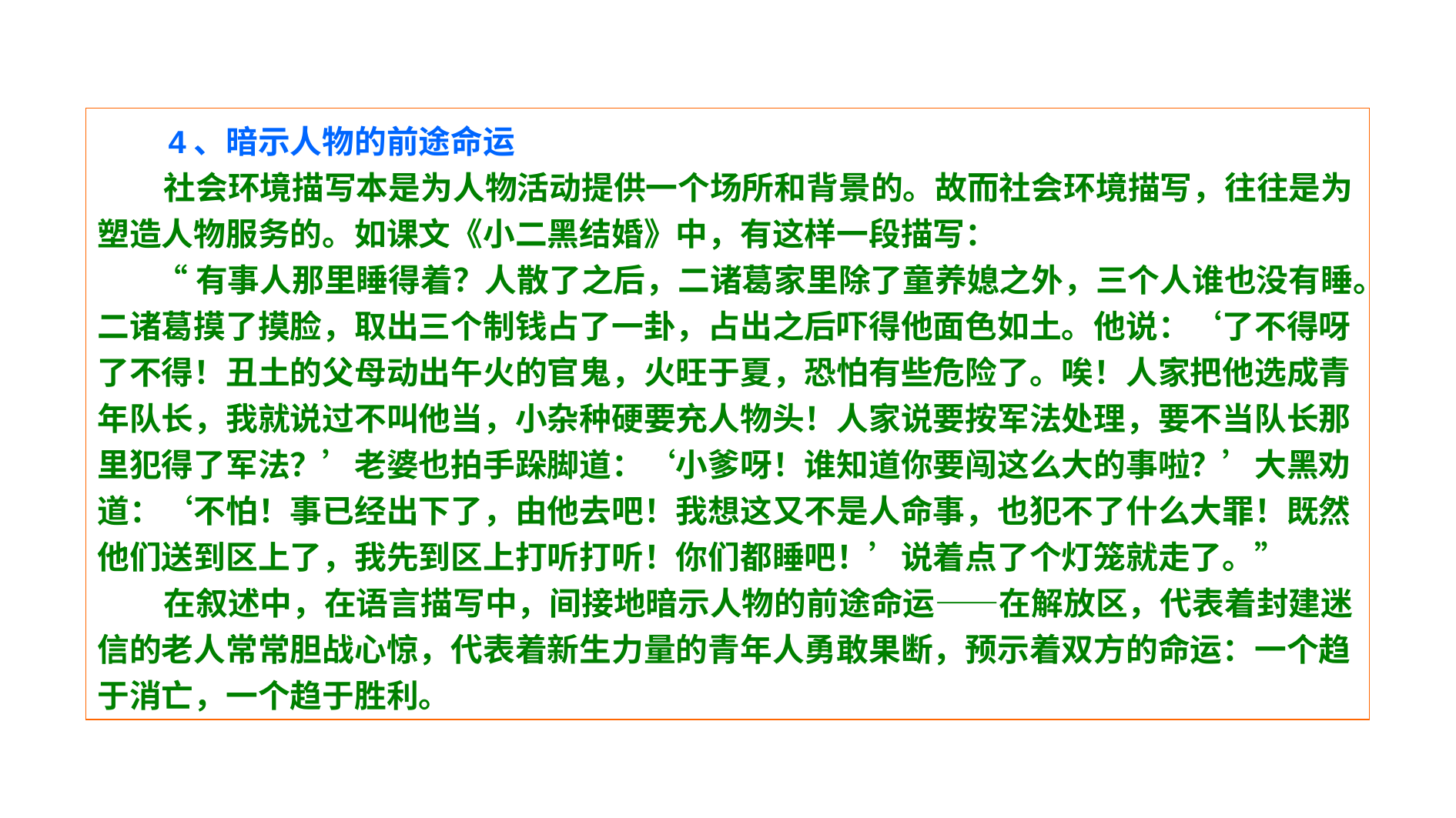

4、暗示人物的前途命运
        社会环境描写本是为人物活动提供一个场所和背景的。故而社会环境描写，往往是为塑造人物服务的。如课文《小二黑结婚》中，有这样一段描写：
        “有事人那里睡得着？人散了之后，二诸葛家里除了童养媳之外，三个人谁也没有睡。二诸葛摸了摸脸，取出三个制钱占了一卦，占出之后吓得他面色如土。他说：‘了不得呀了不得！丑土的父母动出午火的官鬼，火旺于夏，恐怕有些危险了。唉！人家把他选成青年队长，我就说过不叫他当，小杂种硬要充人物头！人家说要按军法处理，要不当队长那里犯得了军法？’老婆也拍手跺脚道：‘小爹呀！谁知道你要闯这么大的事啦？’大黑劝道：‘不怕！事已经出下了，由他去吧！我想这又不是人命事，也犯不了什么大罪！既然他们送到区上了，我先到区上打听打听！你们都睡吧！’说着点了个灯笼就走了。”
        在叙述中，在语言描写中，间接地暗示人物的前途命运——在解放区，代表着封建迷信的老人常常胆战心惊，代表着新生力量的青年人勇敢果断，预示着双方的命运：一个趋于消亡，一个趋于胜利。